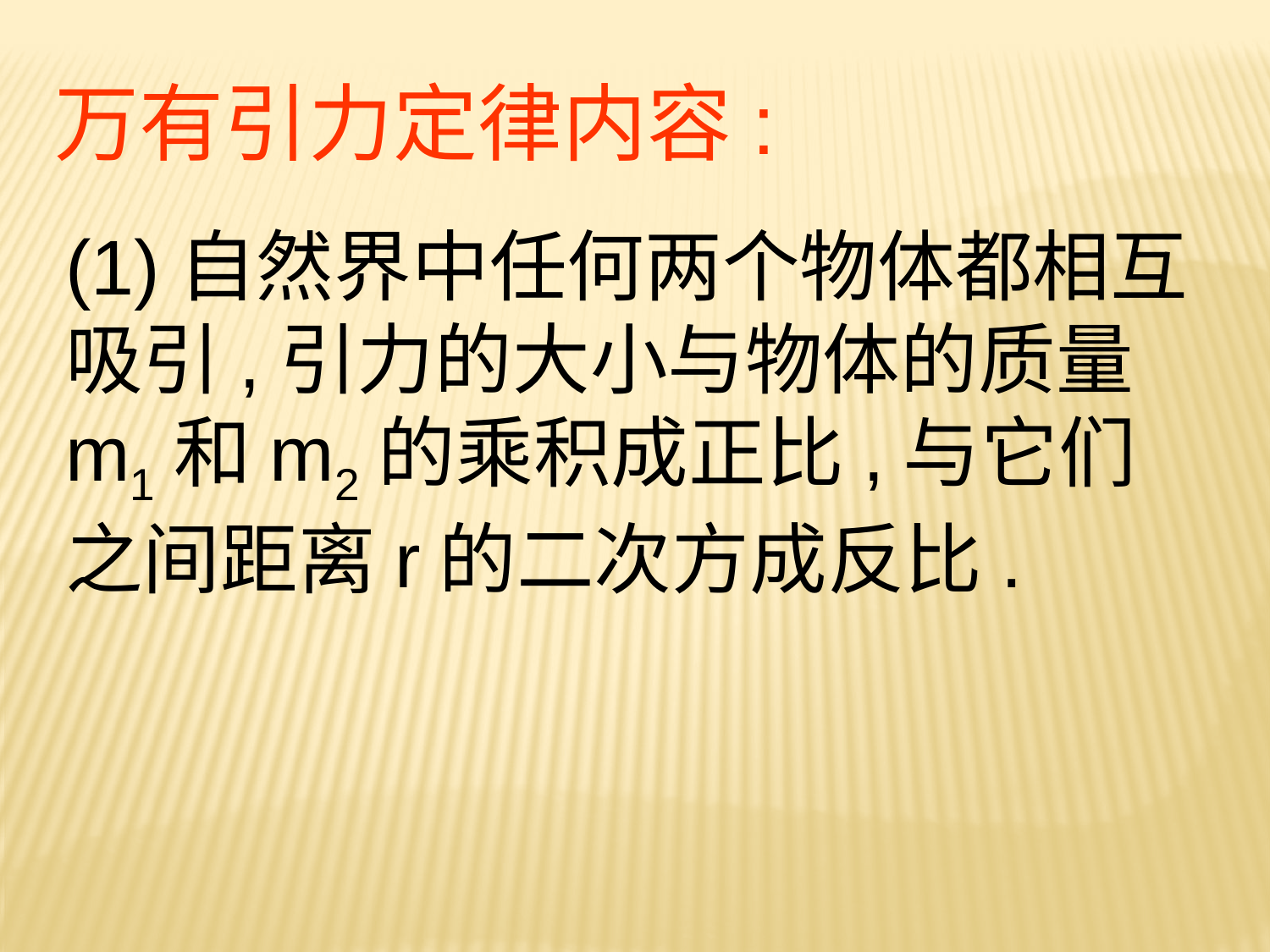

万有引力定律内容:

(1)自然界中任何两个物体都相互吸引,引力的大小与物体的质量m1和m2的乘积成正比,与它们之间距离r的二次方成反比.